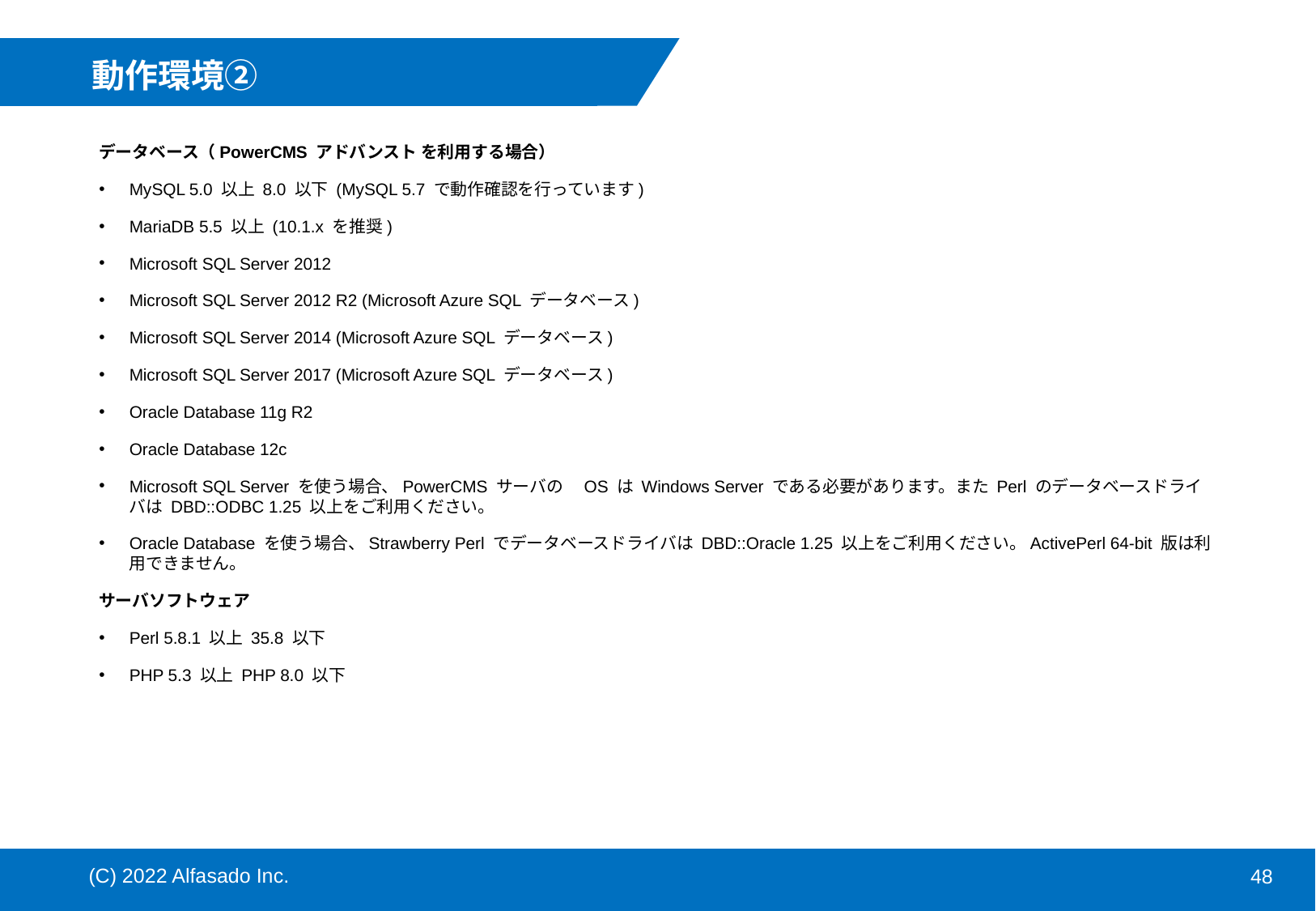

# 動作環境②
データベース（PowerCMS アドバンスト を利用する場合）
MySQL 5.0 以上 8.0 以下 (MySQL 5.7 で動作確認を行っています)
MariaDB 5.5 以上 (10.1.x を推奨)
Microsoft SQL Server 2012
Microsoft SQL Server 2012 R2 (Microsoft Azure SQL データベース)
Microsoft SQL Server 2014 (Microsoft Azure SQL データベース)
Microsoft SQL Server 2017 (Microsoft Azure SQL データベース)
Oracle Database 11g R2
Oracle Database 12c
Microsoft SQL Server を使う場合、PowerCMS サーバの　OS は Windows Server である必要があります。また Perl のデータベースドライバは DBD::ODBC 1.25 以上をご利用ください。
Oracle Database を使う場合、Strawberry Perl でデータベースドライバは DBD::Oracle 1.25 以上をご利用ください。ActivePerl 64-bit 版は利用できません。
サーバソフトウェア
Perl 5.8.1 以上 35.8 以下
PHP 5.3 以上 PHP 8.0 以下

(C) 2022 Alfasado Inc.
48